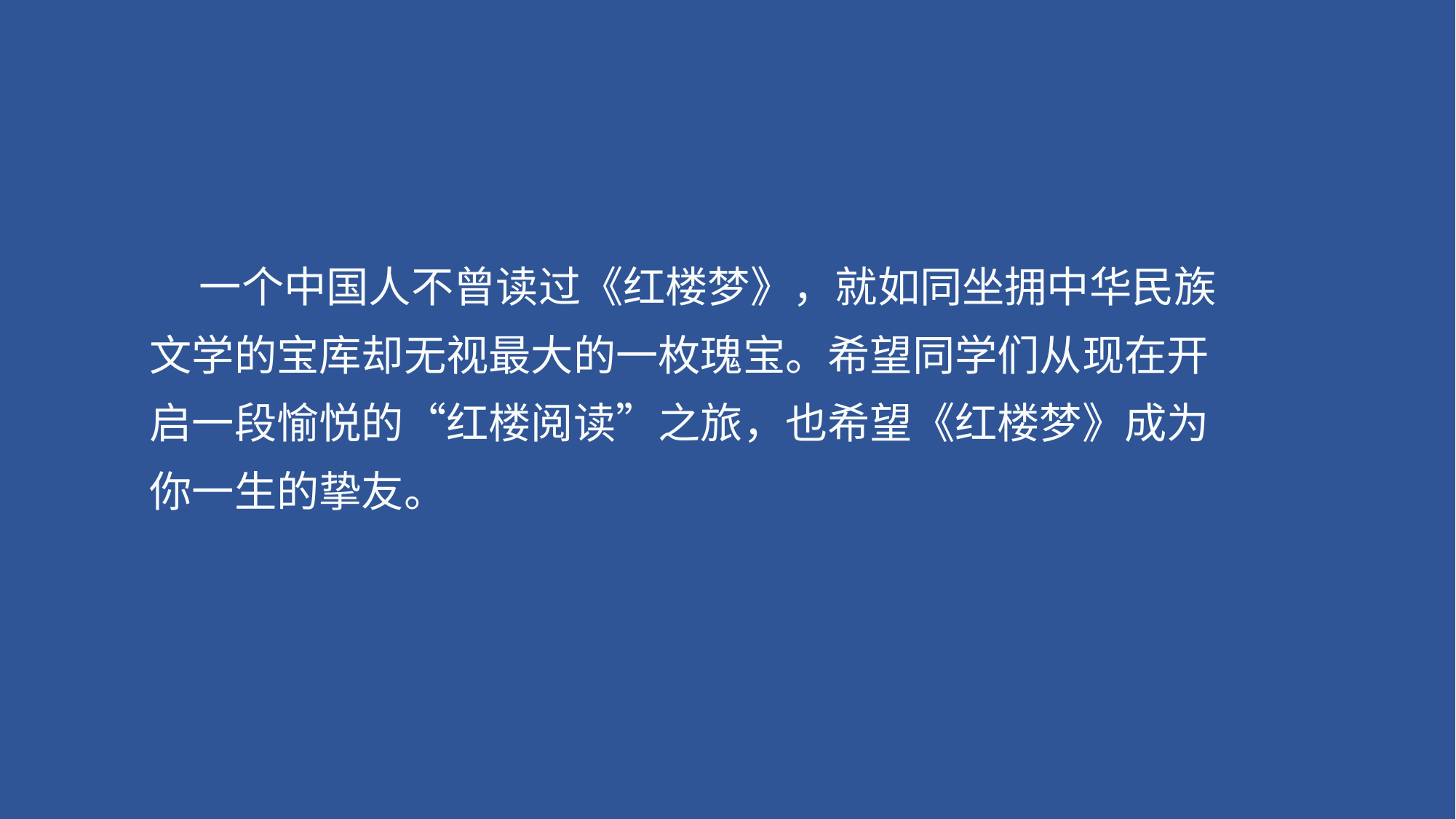

一个中国人不曾读过《红楼梦》，就如同坐拥中华民族文学的宝库却无视最大的一枚瑰宝。希望同学们从现在开启一段愉悦的“红楼阅读”之旅，也希望《红楼梦》成为你一生的挚友。